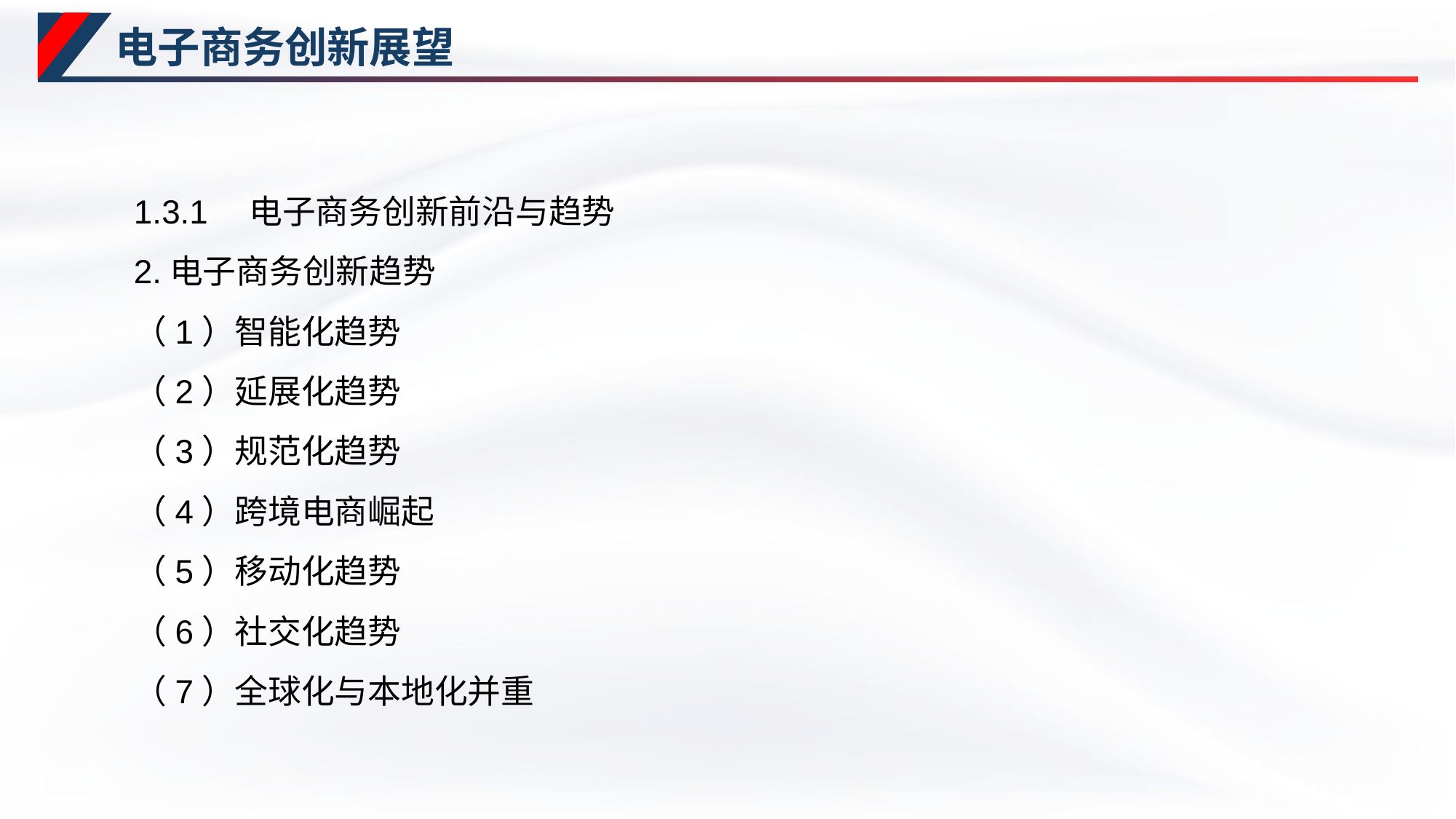

# 电子商务创新展望
1.3.1　电子商务创新前沿与趋势
2.电子商务创新趋势
（1）智能化趋势
（2）延展化趋势
（3）规范化趋势
（4）跨境电商崛起
（5）移动化趋势
（6）社交化趋势
（7）全球化与本地化并重